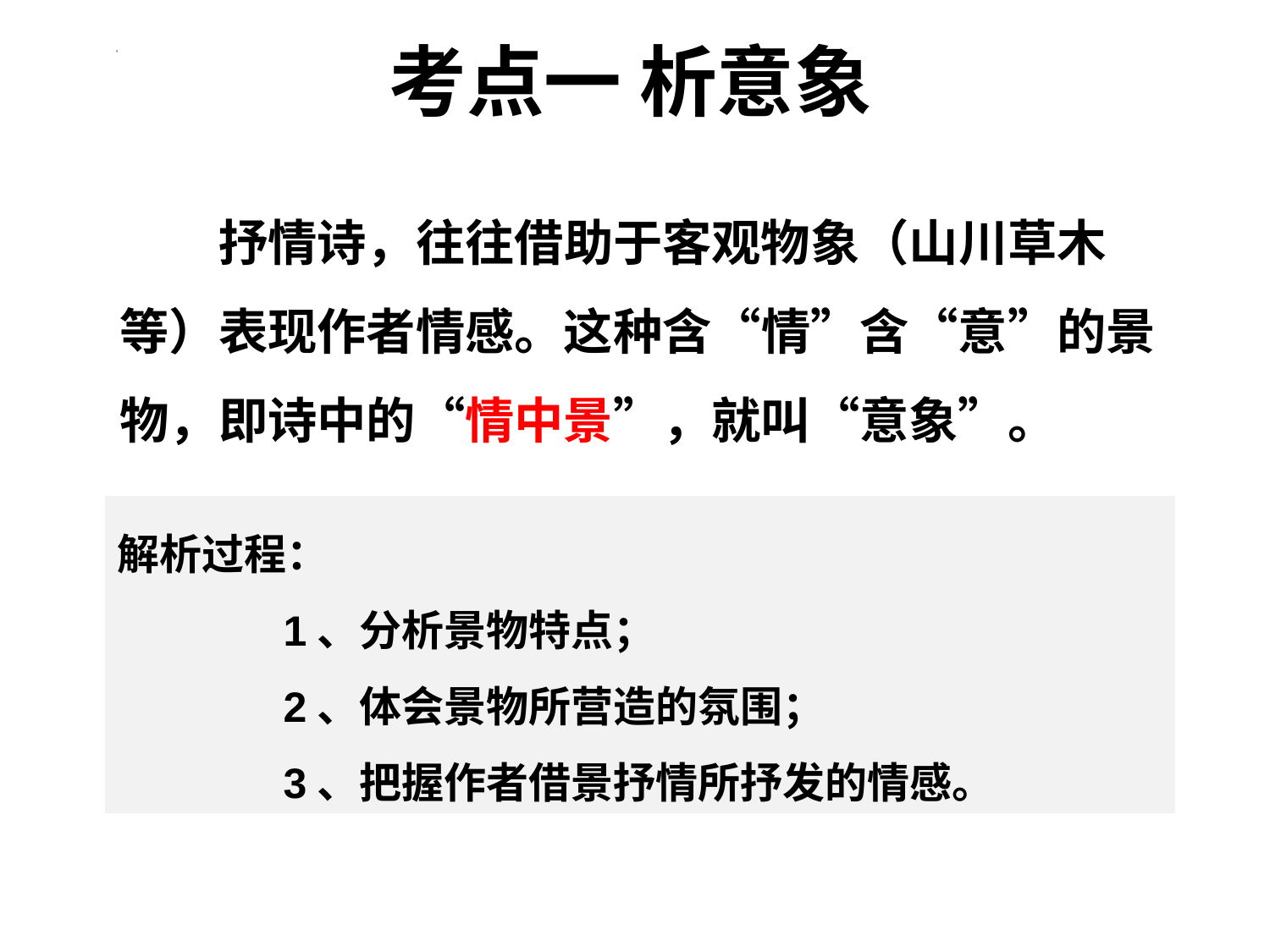

# 考点一 析意象
            抒情诗，往往借助于客观物象（山川草木等）表现作者情感。这种含“情”含“意”的景物，即诗中的“情中景”，就叫“意象”。
解析过程：
              1、分析景物特点；
              2、体会景物所营造的氛围；
              3、把握作者借景抒情所抒发的情感。